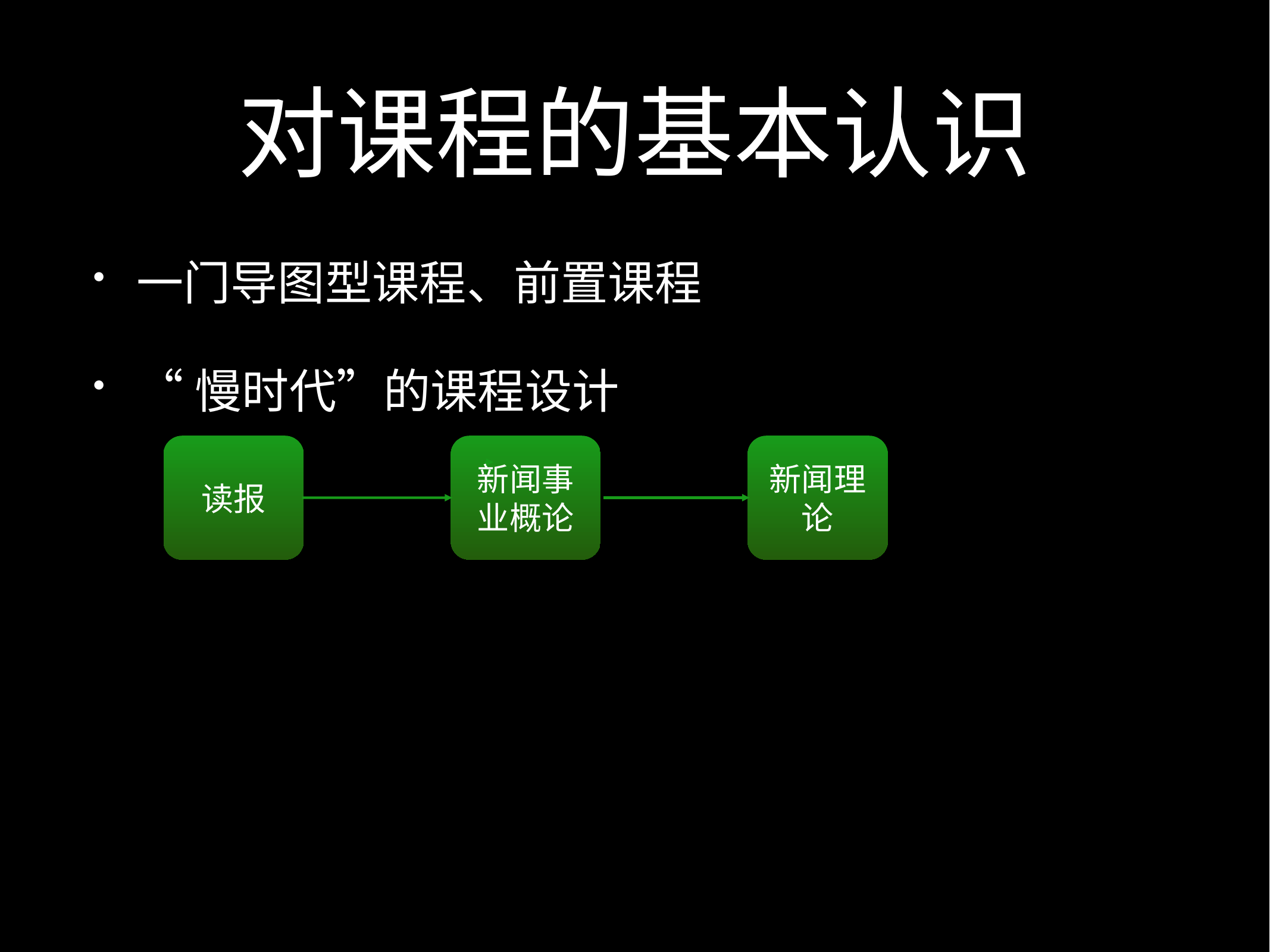

# 对课程的基本认识
一门导图型课程、前置课程
“慢时代”的课程设计
读报
新闻事业概论
新闻理论